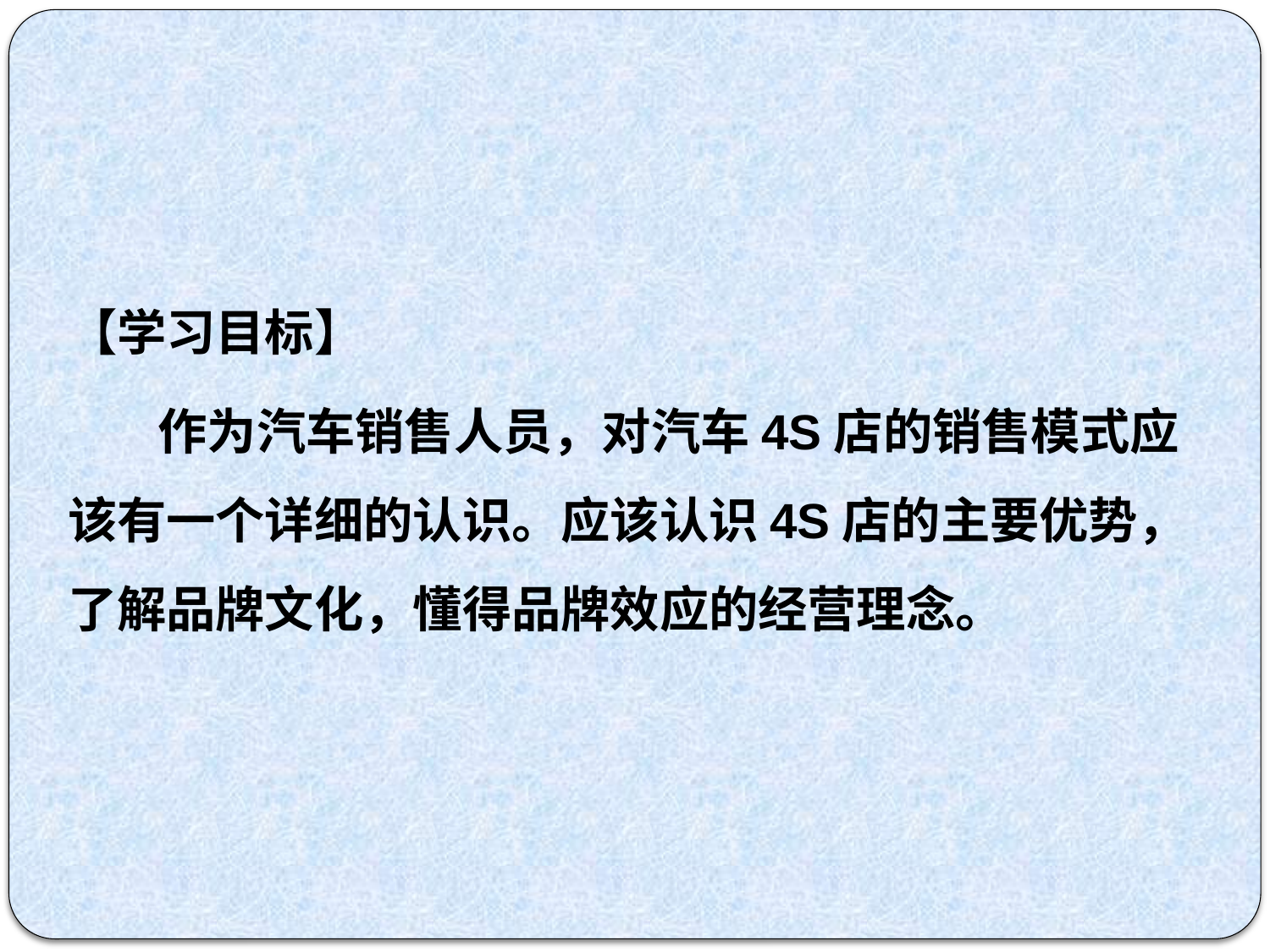

【学习目标】
       作为汽车销售人员，对汽车4S店的销售模式应该有一个详细的认识。应该认识4S店的主要优势，了解品牌文化，懂得品牌效应的经营理念。